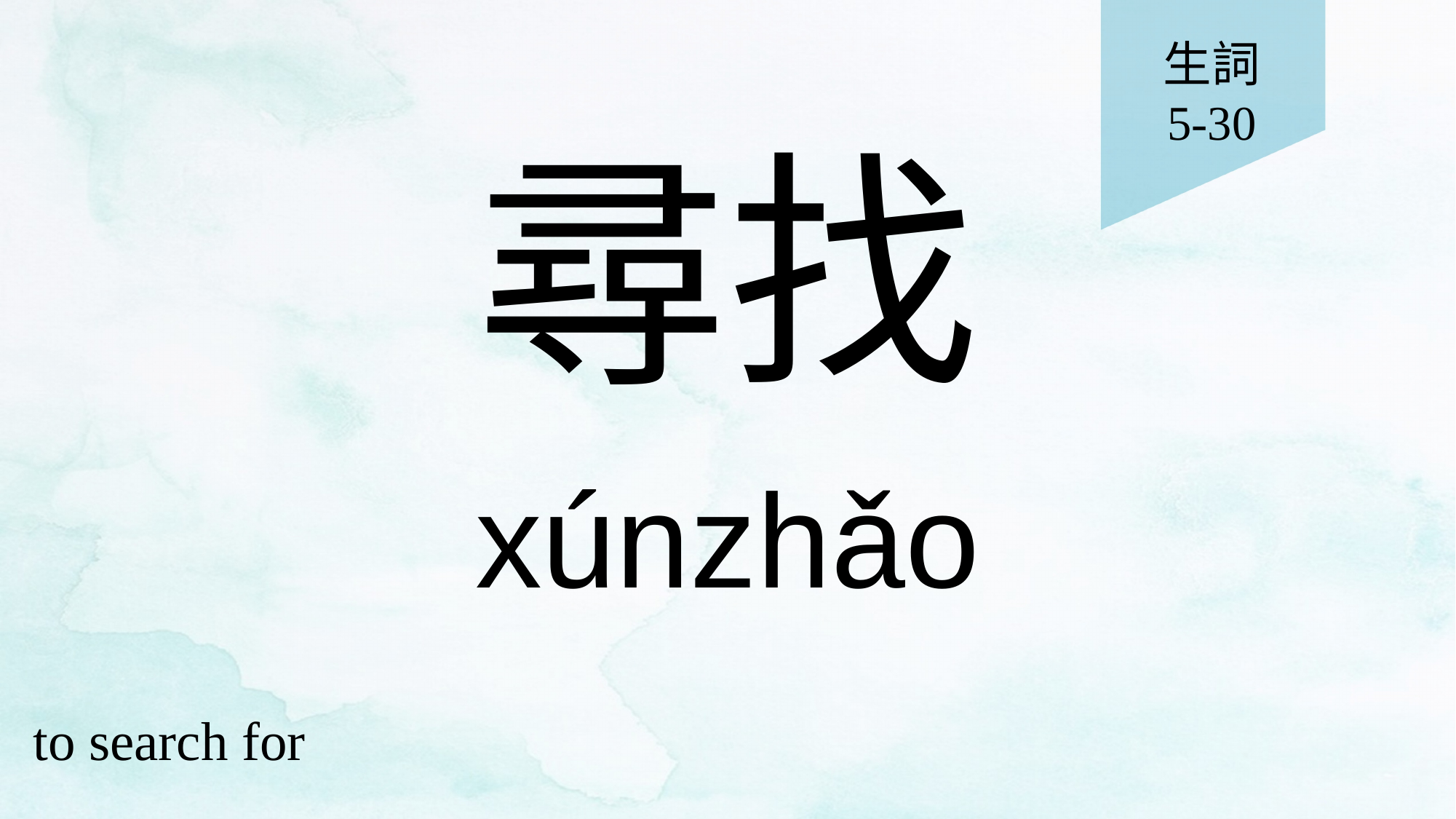

生詞
5-30
# 尋找
xúnzhǎo
to search for